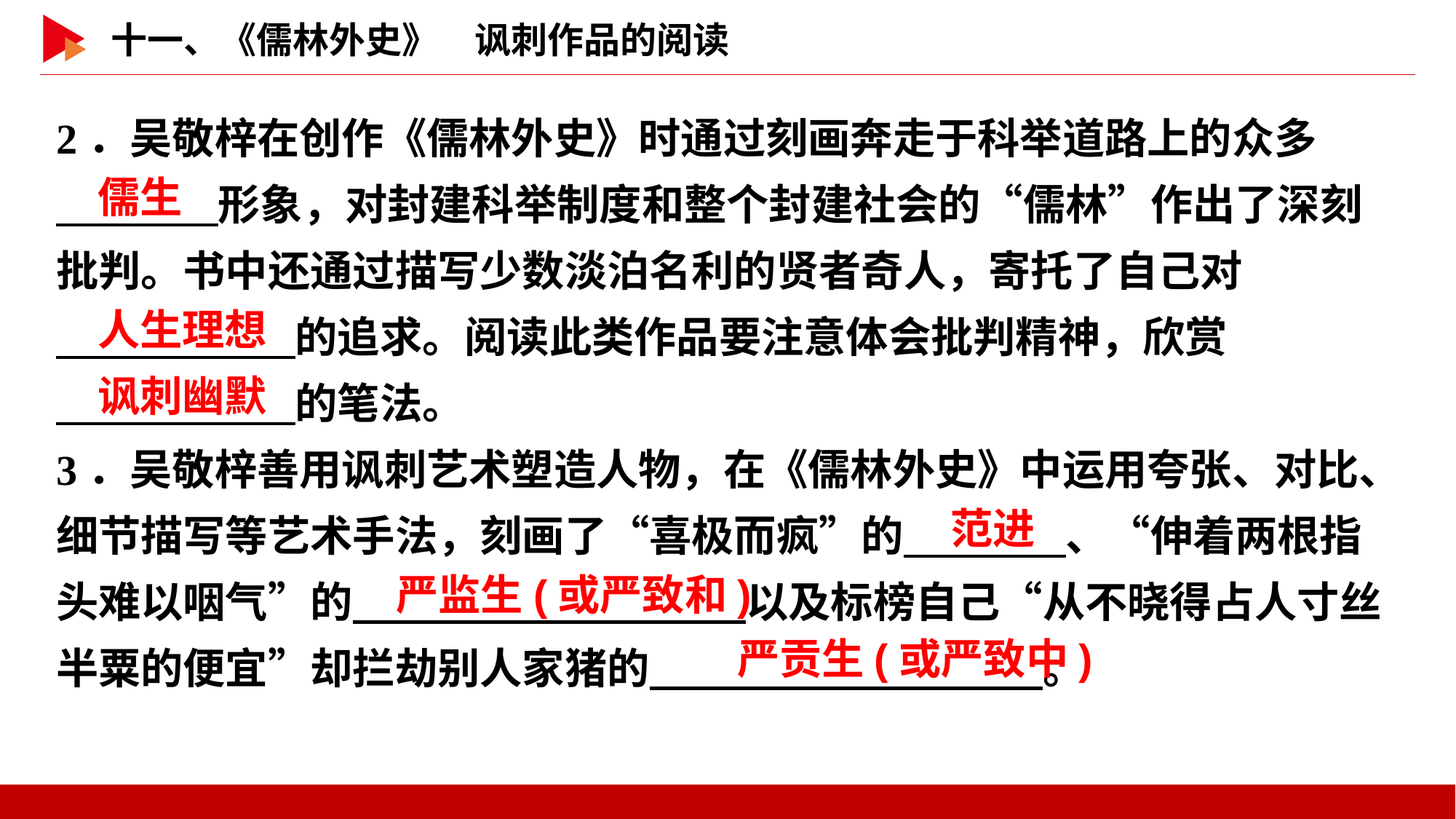

2．吴敬梓在创作《儒林外史》时通过刻画奔走于科举道路上的众多
　        　形象，对封建科举制度和整个封建社会的“儒林”作出了深刻批判。书中还通过描写少数淡泊名利的贤者奇人，寄托了自己对
　                　的追求。阅读此类作品要注意体会批判精神，欣赏
　                　的笔法。
3．吴敬梓善用讽刺艺术塑造人物，在《儒林外史》中运用夸张、对比、细节描写等艺术手法，刻画了“喜极而疯”的　        　、“伸着两根指头难以咽气”的　                                　以及标榜自己“从不晓得占人寸丝半粟的便宜”却拦劫别人家猪的　                                　。
儒生
人生理想
讽刺幽默
范进
严监生(或严致和)
严贡生(或严致中)